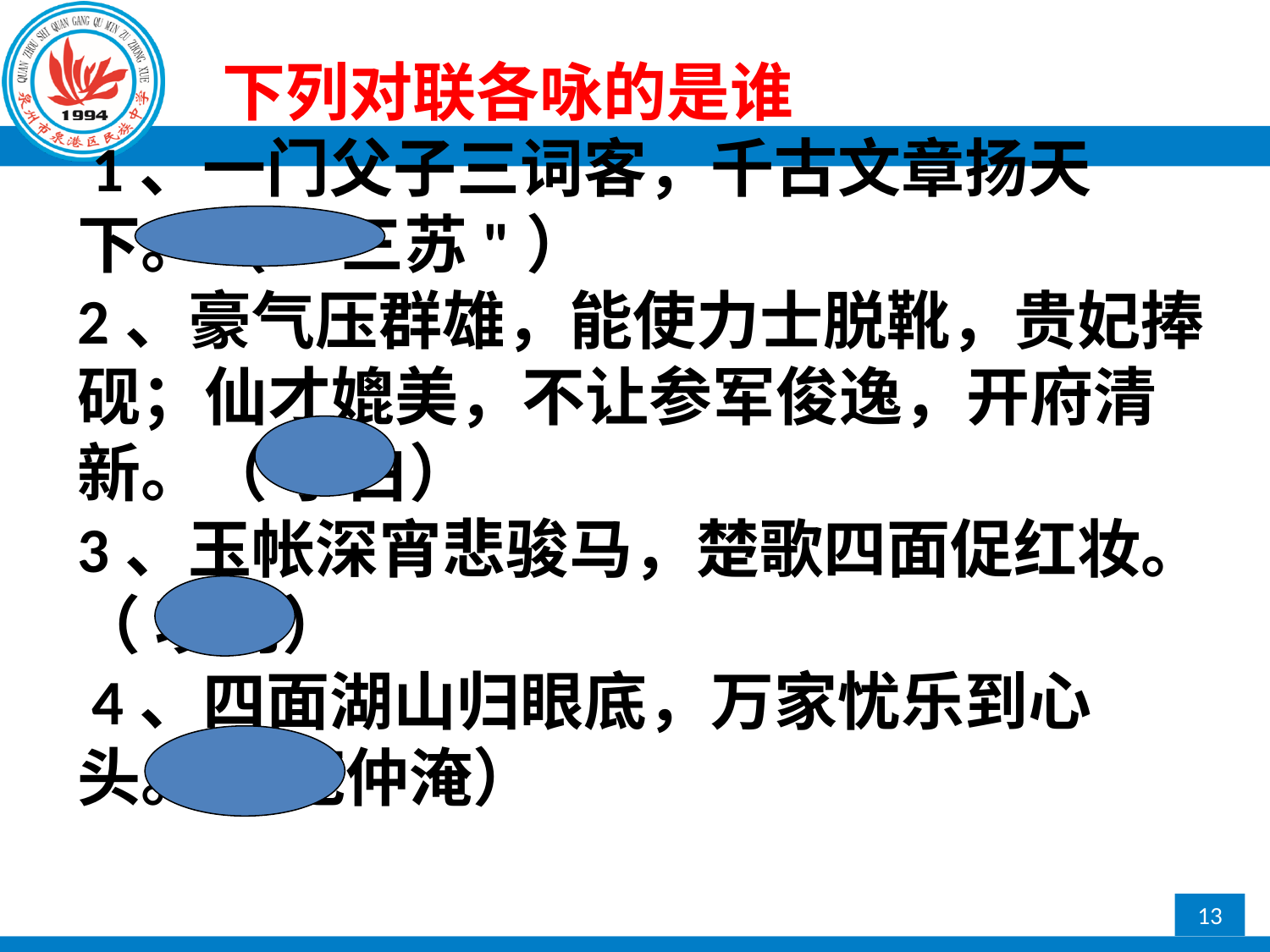

下列对联各咏的是谁
 1、一门父子三词客，千古文章扬天下。（ "三苏"）
2、豪气压群雄，能使力士脱靴，贵妃捧砚；仙才媲美，不让参军俊逸，开府清新。（ 李白）
3、玉帐深宵悲骏马，楚歌四面促红妆。（ 项羽）
 4、四面湖山归眼底，万家忧乐到心头。（ 范仲淹）